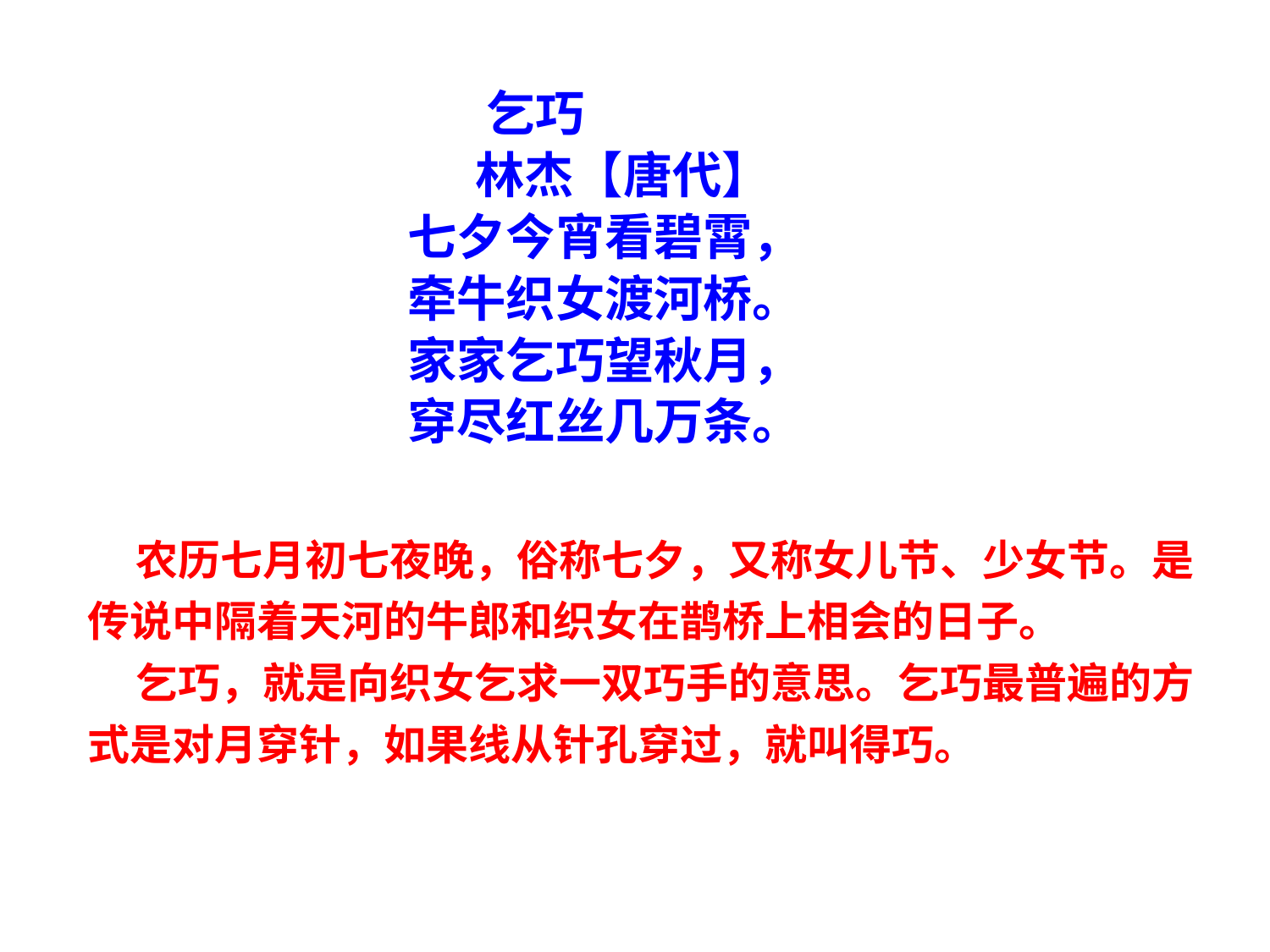

乞巧
     林杰【唐代】
七夕今宵看碧霄，
牵牛织女渡河桥。
家家乞巧望秋月，
穿尽红丝几万条。
    农历七月初七夜晚，俗称七夕，又称女儿节、少女节。是传说中隔着天河的牛郎和织女在鹊桥上相会的日子。
    乞巧，就是向织女乞求一双巧手的意思。乞巧最普遍的方式是对月穿针，如果线从针孔穿过，就叫得巧。